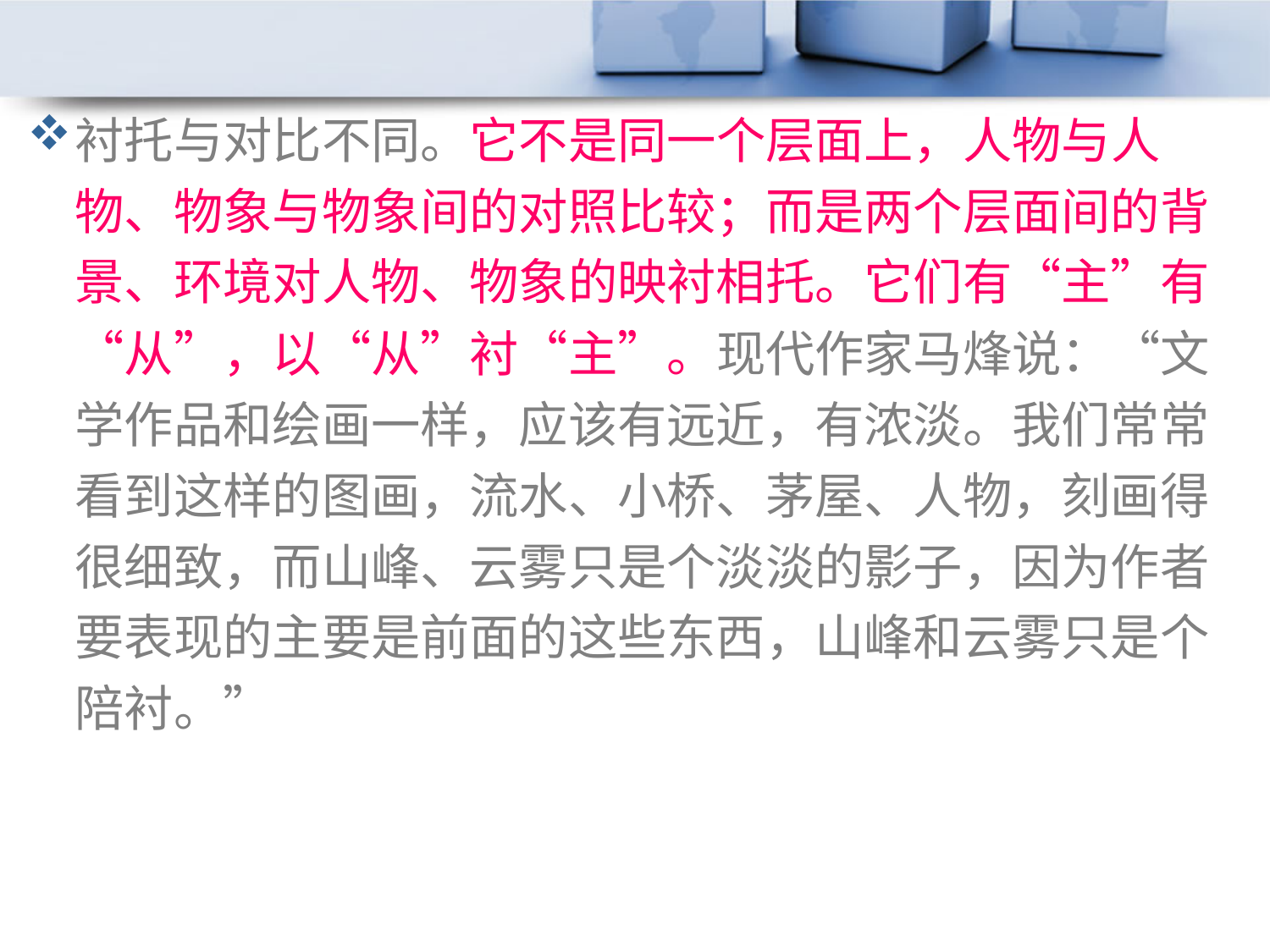

衬托与对比不同。它不是同一个层面上，人物与人物、物象与物象间的对照比较；而是两个层面间的背景、环境对人物、物象的映衬相托。它们有“主”有“从”，以“从”衬“主”。现代作家马烽说：“文学作品和绘画一样，应该有远近，有浓淡。我们常常看到这样的图画，流水、小桥、茅屋、人物，刻画得很细致，而山峰、云雾只是个淡淡的影子，因为作者要表现的主要是前面的这些东西，山峰和云雾只是个陪衬。”